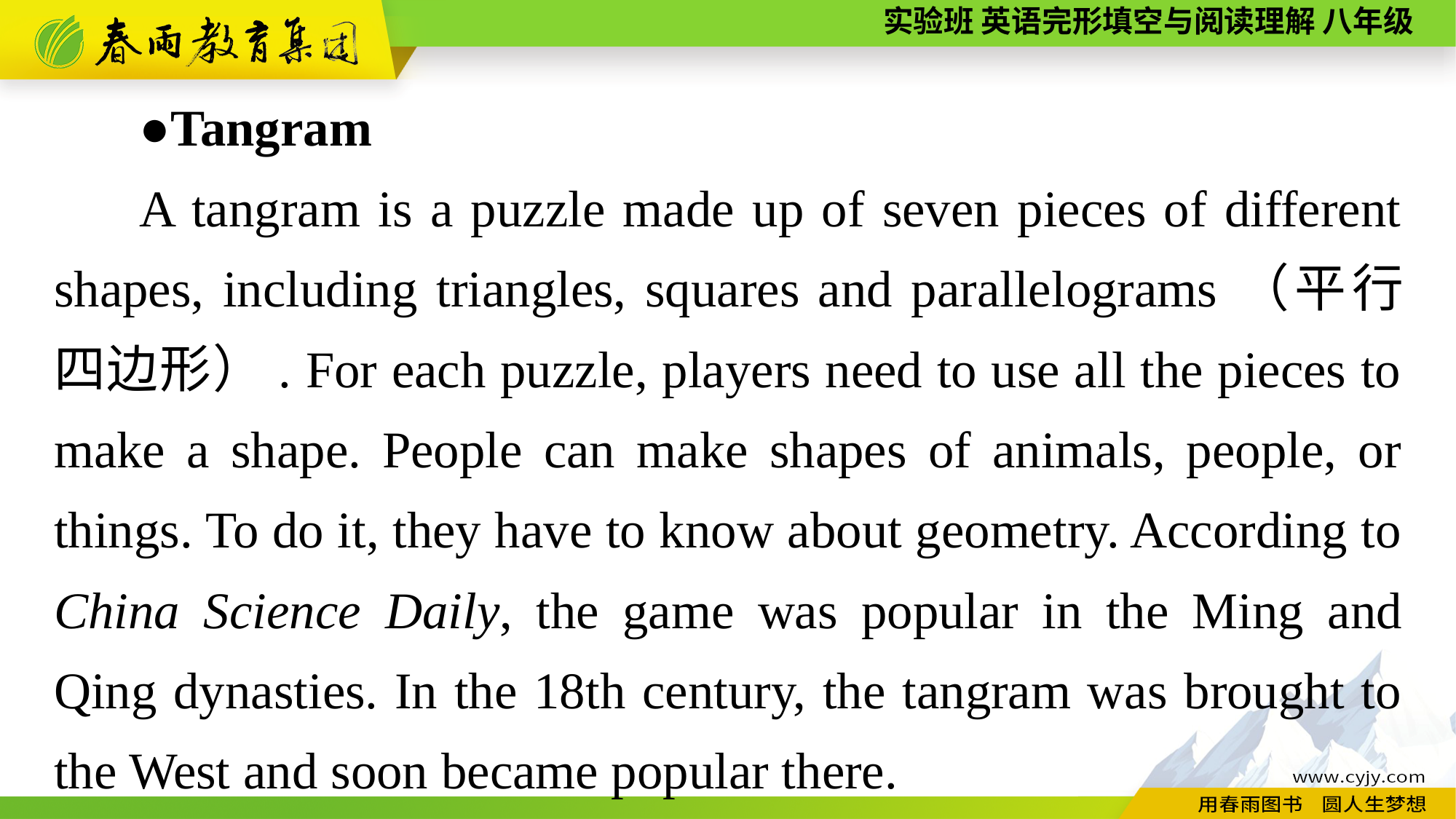

●Tangram
A tangram is a puzzle made up of seven pieces of different shapes, including triangles, squares and parallelograms（平行四边形）. For each puzzle, players need to use all the pieces to make a shape. People can make shapes of animals, people, or things. To do it, they have to know about geometry. According to China Science Daily, the game was popular in the Ming and Qing dynasties. In the 18th century, the tangram was brought to the West and soon became popular there.